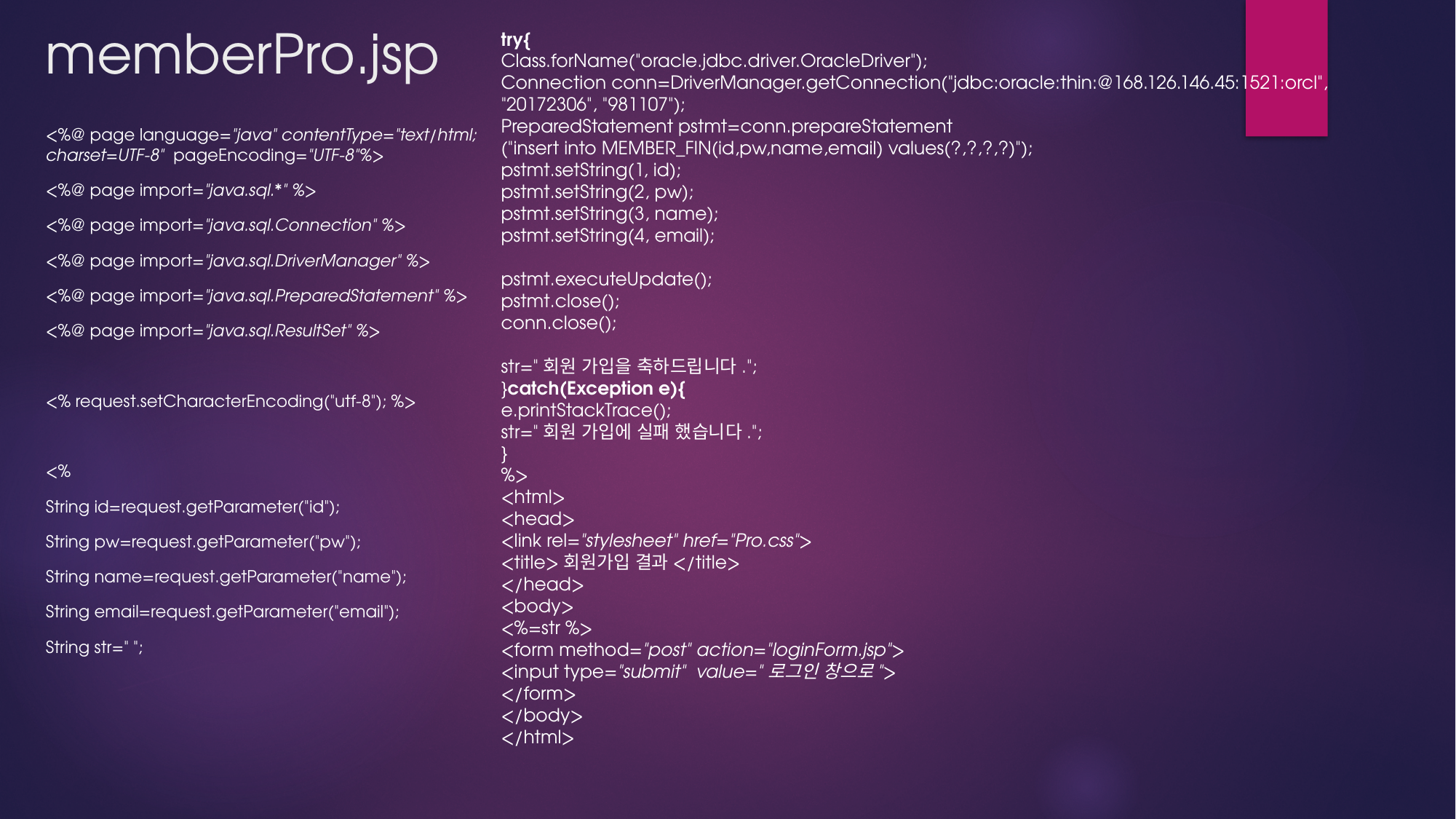

# memberPro.jsp
try{
Class.forName("oracle.jdbc.driver.OracleDriver");
Connection conn=DriverManager.getConnection("jdbc:oracle:thin:@168.126.146.45:1521:orcl",
"20172306", "981107");
PreparedStatement pstmt=conn.prepareStatement
("insert into MEMBER_FIN(id,pw,name,email) values(?,?,?,?)");
pstmt.setString(1, id);
pstmt.setString(2, pw);
pstmt.setString(3, name);
pstmt.setString(4, email);

pstmt.executeUpdate();
pstmt.close();
conn.close();

str="회원 가입을 축하드립니다.";
}catch(Exception e){
e.printStackTrace();
str="회원 가입에 실패 했습니다.";
}
%>
<html>
<head>
<link rel="stylesheet" href="Pro.css">
<title>회원가입 결과</title>
</head>
<body>
<%=str %>
<form method="post" action="loginForm.jsp">
<input type="submit"  value="로그인 창으로">
</form>
</body>
</html>
<%@ page language="java" contentType="text/html; charset=UTF-8"  pageEncoding="UTF-8"%>
<%@ page import="java.sql.*" %>
<%@ page import="java.sql.Connection" %>
<%@ page import="java.sql.DriverManager" %>
<%@ page import="java.sql.PreparedStatement" %>
<%@ page import="java.sql.ResultSet" %>

<% request.setCharacterEncoding("utf-8"); %>

<%
String id=request.getParameter("id");
String pw=request.getParameter("pw");
String name=request.getParameter("name");
String email=request.getParameter("email");
String str=" ";